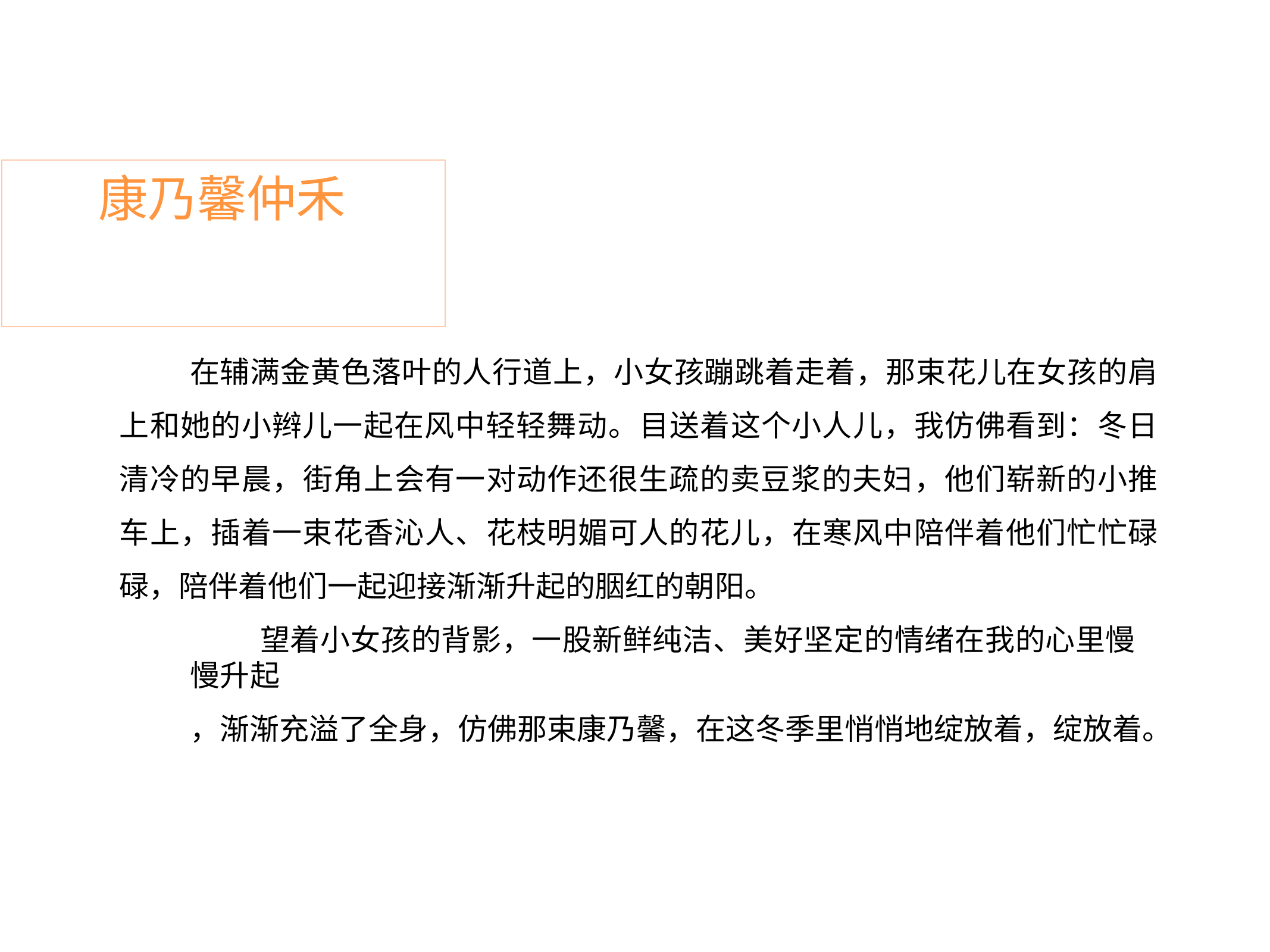

# 康乃馨仲禾
在辅满金黄色落叶的人行道上，小女孩蹦跳着走着，那束花儿在女孩的肩 上和她的小辫儿一起在风中轻轻舞动。目送着这个小人儿，我仿佛看到：冬日 清冷的早晨，街角上会有一对动作还很生疏的卖豆浆的夫妇，他们崭新的小推 车上，插着一束花香沁人、花枝明媚可人的花儿，在寒风中陪伴着他们忙忙碌 碌，陪伴着他们一起迎接渐渐升起的胭红的朝阳。
望着小女孩的背影，一股新鲜纯洁、美好坚定的情绪在我的心里慢慢升起
，渐渐充溢了全身，仿佛那束康乃馨，在这冬季里悄悄地绽放着，绽放着。